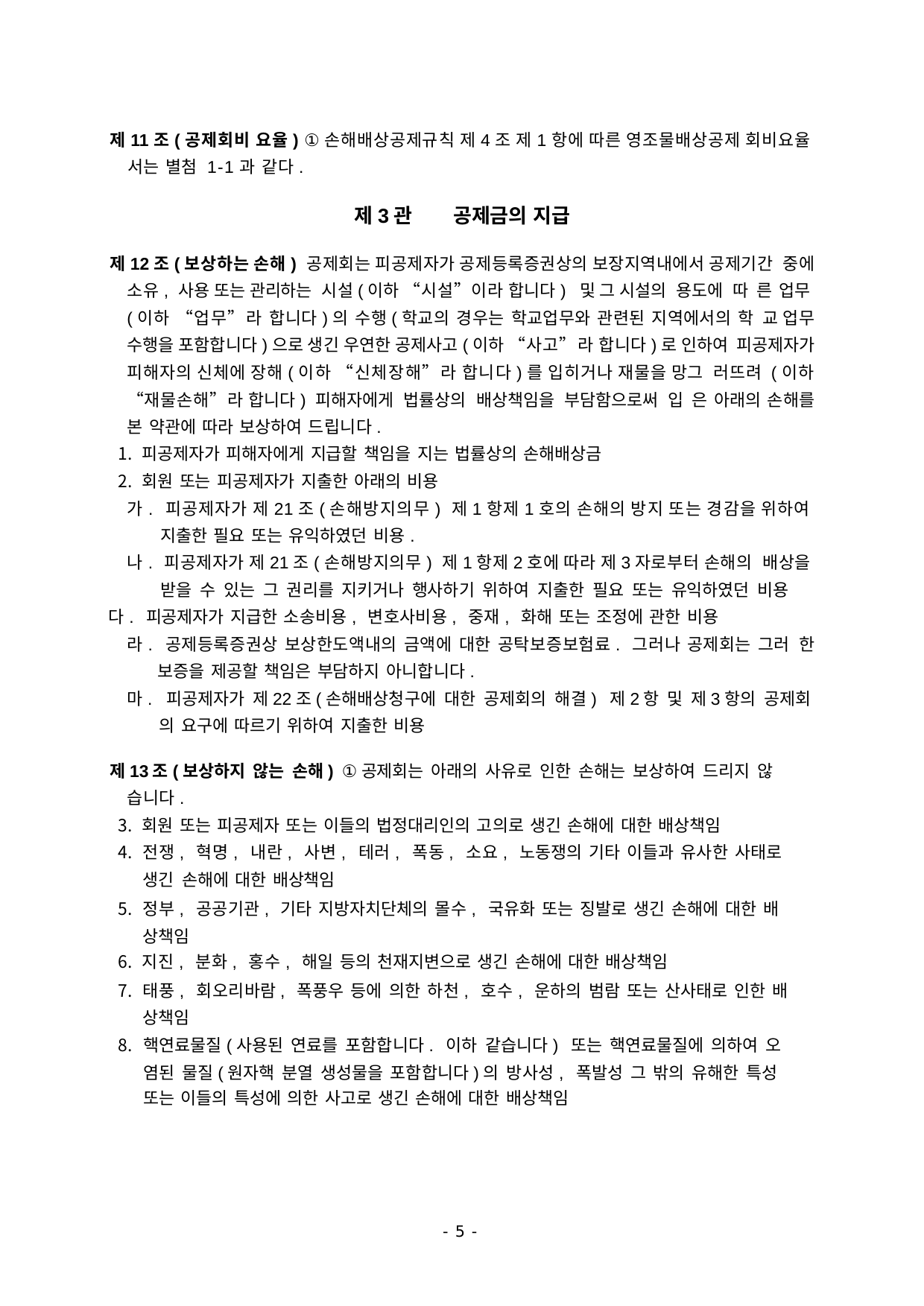

제11조(공제회비 요율) ①손해배상공제규칙 제4조 제1항에 따른 영조물배상공제 회비요율  서는 별첨 1-1과 같다.

제3관	공제금의 지급

제12조(보상하는 손해) 공제회는 피공제자가 공제등록증권상의 보장지역내에서 공제기간  중에 소유, 사용 또는 관리하는 시설(이하 “시설”이라 합니다)  및 그 시설의 용도에 따  른 업무(이하 “업무”라 합니다)의 수행(학교의 경우는 학교업무와 관련된 지역에서의 학  교 업무 수행을 포함합니다)으로 생긴 우연한 공제사고(이하 “사고”라 합니다)로 인하여  피공제자가 피해자의 신체에 장해(이하 “신체장해”라 합니다)를 입히거나 재물을 망그  러뜨려 (이하 “재물손해”라 합니다) 피해자에게 법률상의 배상책임을 부담함으로써 입  은 아래의 손해를 본 약관에 따라 보상하여 드립니다.
피공제자가 피해자에게 지급할 책임을 지는 법률상의 손해배상금
회원 또는 피공제자가 지출한 아래의 비용
가. 피공제자가 제21조(손해방지의무) 제1항제1호의 손해의 방지 또는 경감을 위하여  지출한 필요 또는 유익하였던 비용.
나. 피공제자가 제21조(손해방지의무) 제1항제2호에 따라 제3자로부터 손해의 배상을  받을 수 있는 그 권리를 지키거나 행사하기 위하여 지출한 필요 또는 유익하였던  비용
다. 피공제자가 지급한 소송비용, 변호사비용, 중재, 화해 또는 조정에 관한 비용
라. 공제등록증권상 보상한도액내의 금액에 대한 공탁보증보험료. 그러나 공제회는 그러  한 보증을 제공할 책임은 부담하지 아니합니다.
마. 피공제자가 제22조(손해배상청구에 대한 공제회의 해결) 제2항 및 제3항의 공제회  의 요구에 따르기 위하여 지출한 비용

제13조(보상하지 않는 손해) ①공제회는 아래의 사유로 인한 손해는 보상하여 드리지 않  습니다.
회원 또는 피공제자 또는 이들의 법정대리인의 고의로 생긴 손해에 대한 배상책임
전쟁, 혁명, 내란, 사변, 테러, 폭동, 소요, 노동쟁의 기타 이들과 유사한 사태로 생긴  손해에 대한 배상책임
정부, 공공기관, 기타 지방자치단체의 몰수, 국유화 또는 징발로 생긴 손해에 대한 배  상책임
지진, 분화, 홍수, 해일 등의 천재지변으로 생긴 손해에 대한 배상책임
태풍, 회오리바람, 폭풍우 등에 의한 하천, 호수, 운하의 범람 또는 산사태로 인한 배  상책임
핵연료물질(사용된 연료를 포함합니다. 이하 같습니다) 또는 핵연료물질에 의하여 오  염된 물질(원자핵 분열 생성물을 포함합니다)의 방사성, 폭발성 그 밖의 유해한 특성
또는 이들의 특성에 의한 사고로 생긴 손해에 대한 배상책임
- 5 -